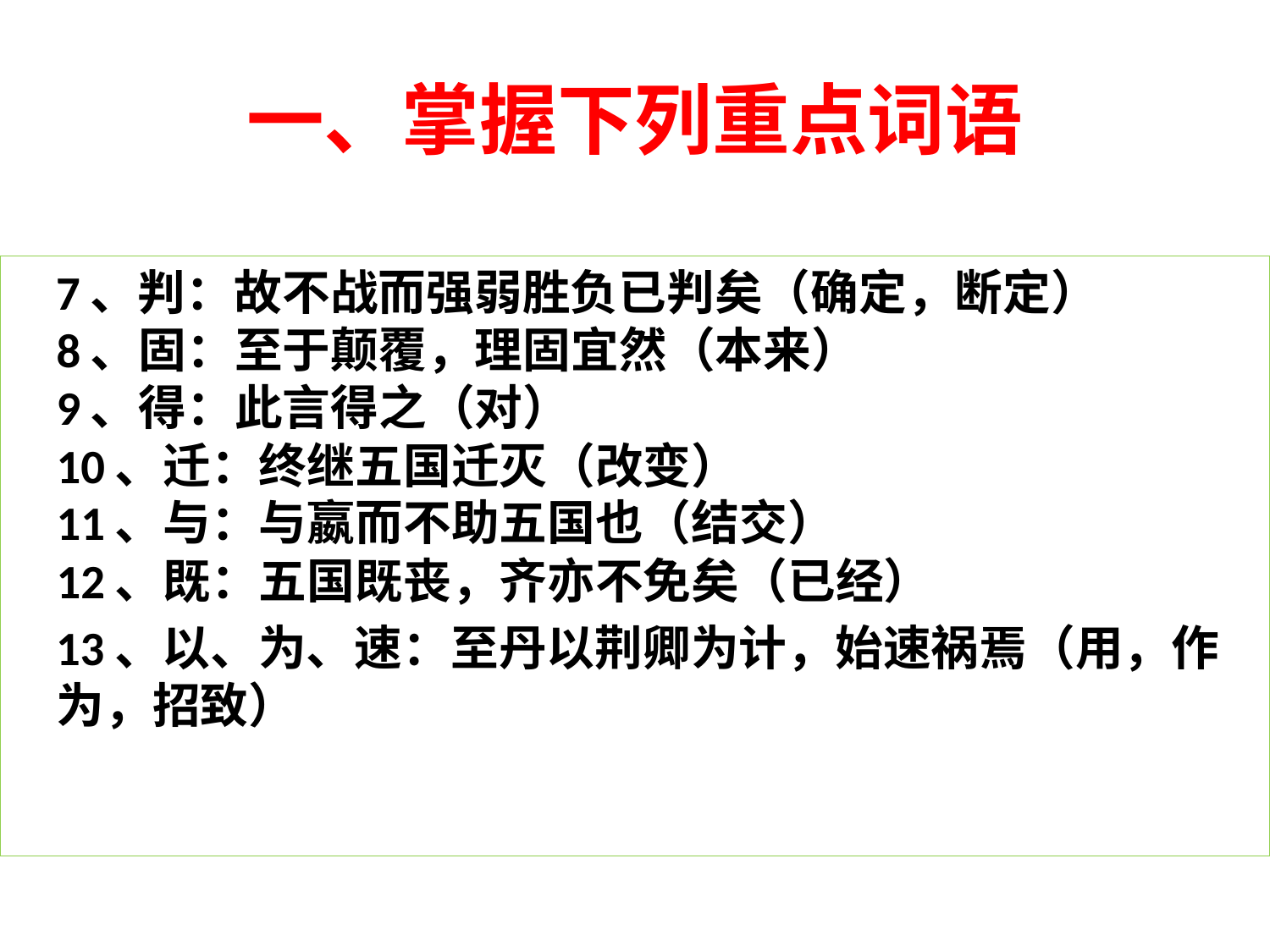

# 一、掌握下列重点词语
    7、判：故不战而强弱胜负已判矣（确定，断定）
8、固：至于颠覆，理固宜然（本来）
9、得：此言得之（对）
10、迁：终继五国迁灭（改变）
11、与：与嬴而不助五国也（结交）
12、既：五国既丧，齐亦不免矣（已经）
    13、以、为、速：至丹以荆卿为计，始速祸焉（用，作为，招致）